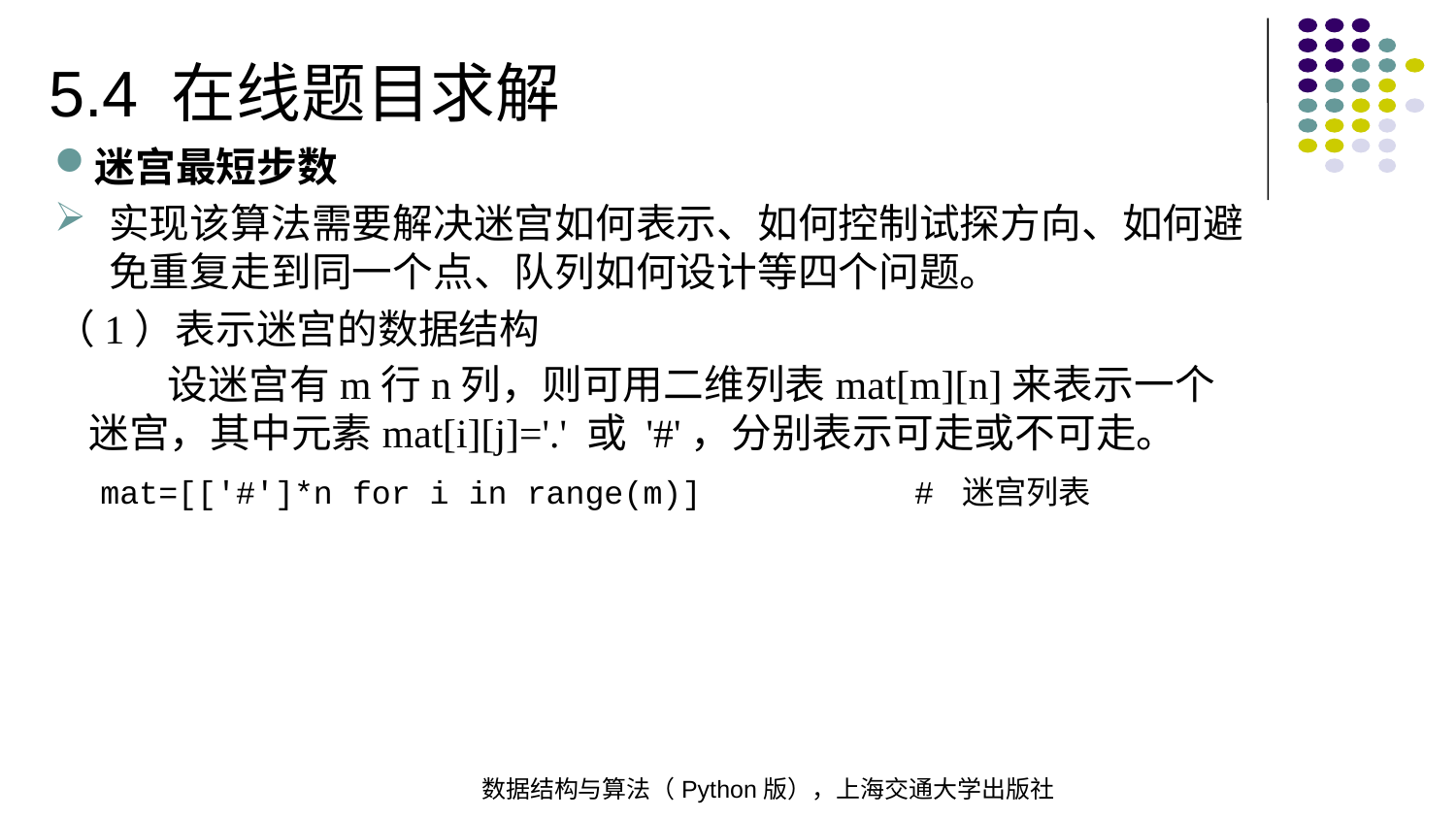

5.4 在线题目求解
迷宫最短步数
实现该算法需要解决迷宫如何表示、如何控制试探方向、如何避免重复走到同一个点、队列如何设计等四个问题。
（1）表示迷宫的数据结构
   设迷宫有m行n列，则可用二维列表mat[m][n]来表示一个迷宫，其中元素mat[i][j]='.' 或 '#'，分别表示可走或不可走。
mat=[['#']*n for i in range(m)]           # 迷宫列表